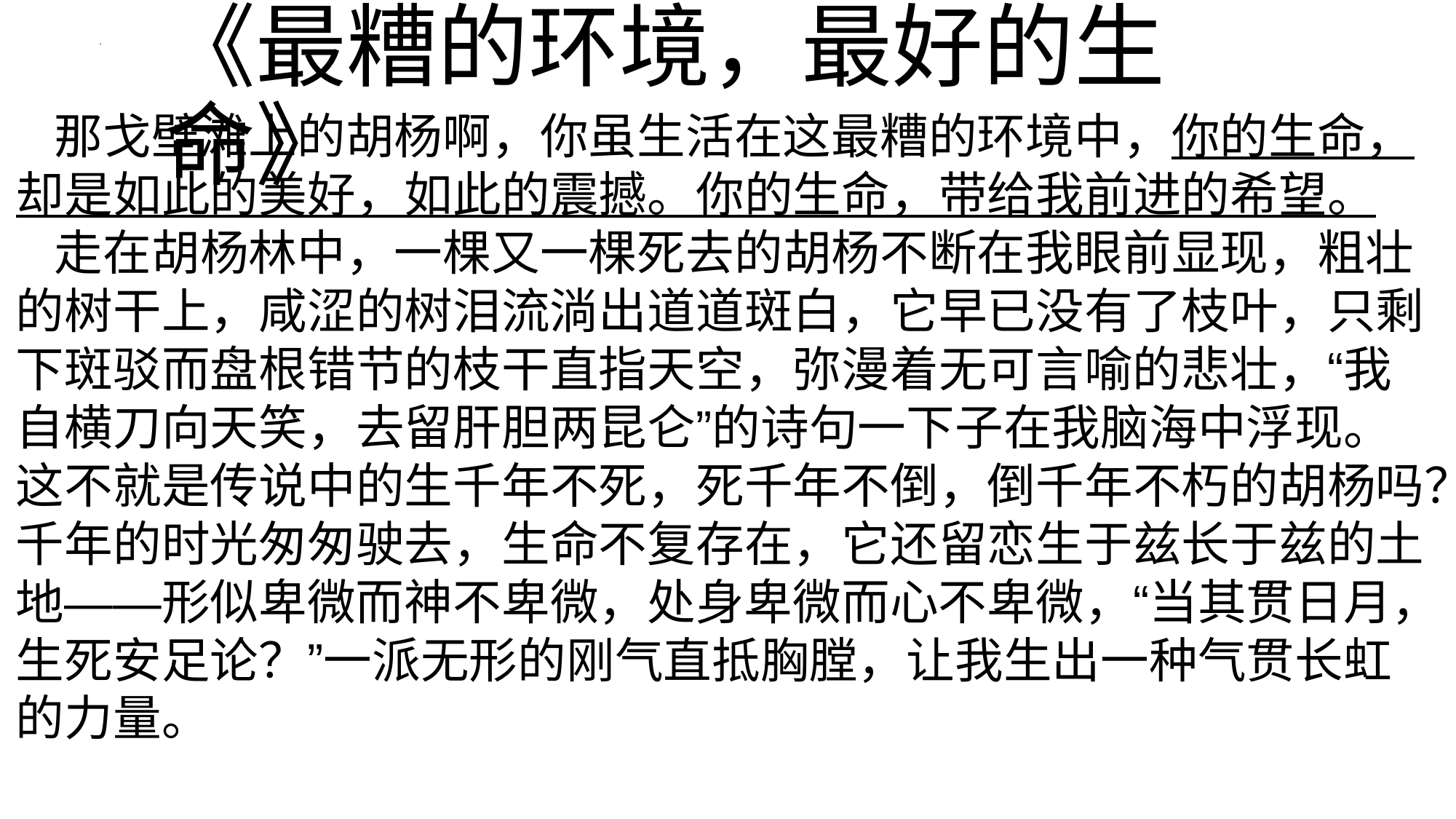

《最糟的环境，最好的生命》
  那戈壁滩上的胡杨啊，你虽生活在这最糟的环境中，你的生命，却是如此的美好，如此的震撼。你的生命，带给我前进的希望。
  走在胡杨林中，一棵又一棵死去的胡杨不断在我眼前显现，粗壮的树干上，咸涩的树泪流淌出道道斑白，它早已没有了枝叶，只剩下斑驳而盘根错节的枝干直指天空，弥漫着无可言喻的悲壮，“我自横刀向天笑，去留肝胆两昆仑”的诗句一下子在我脑海中浮现。这不就是传说中的生千年不死，死千年不倒，倒千年不朽的胡杨吗？千年的时光匆匆驶去，生命不复存在，它还留恋生于兹长于兹的土地——形似卑微而神不卑微，处身卑微而心不卑微，“当其贯日月，生死安足论？”一派无形的刚气直抵胸膛，让我生出一种气贯长虹的力量。